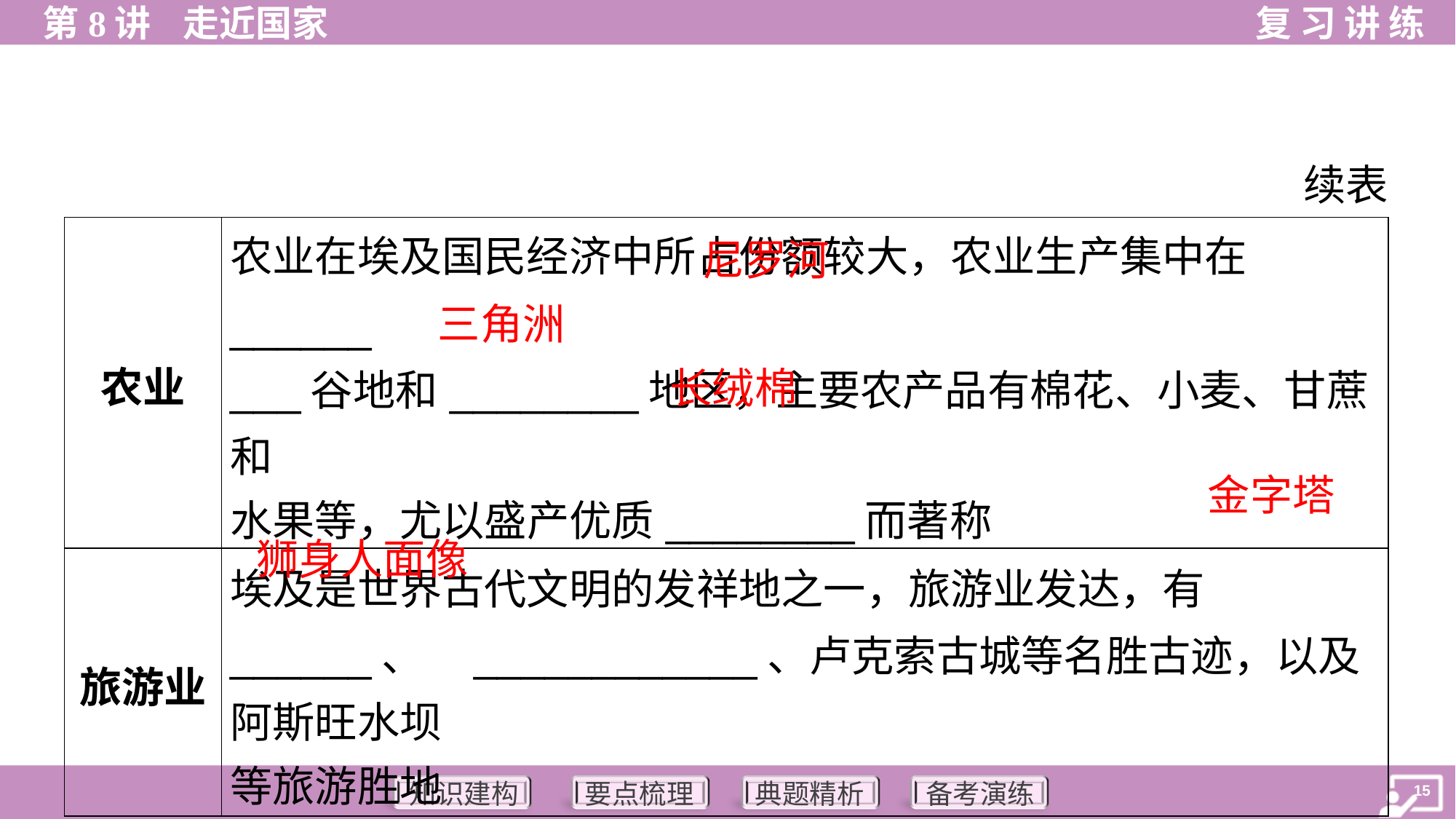

续表
| 农业 | 农业在埃及国民经济中所占份额较大，农业生产集中在\_\_\_\_\_\_ \_\_\_谷地和\_\_\_\_\_\_\_\_地区，主要农产品有棉花、小麦、甘蔗和 水果等，尤以盛产优质\_\_\_\_\_\_\_\_而著称 |
| --- | --- |
| 旅游业 | 埃及是世界古代文明的发祥地之一，旅游业发达，有\_\_\_\_\_\_、 \_\_\_\_\_\_\_\_\_\_\_\_、卢克索古城等名胜古迹，以及阿斯旺水坝 等旅游胜地 |
                                                 尼罗河
三角洲
长绒棉
金字塔
狮身人面像